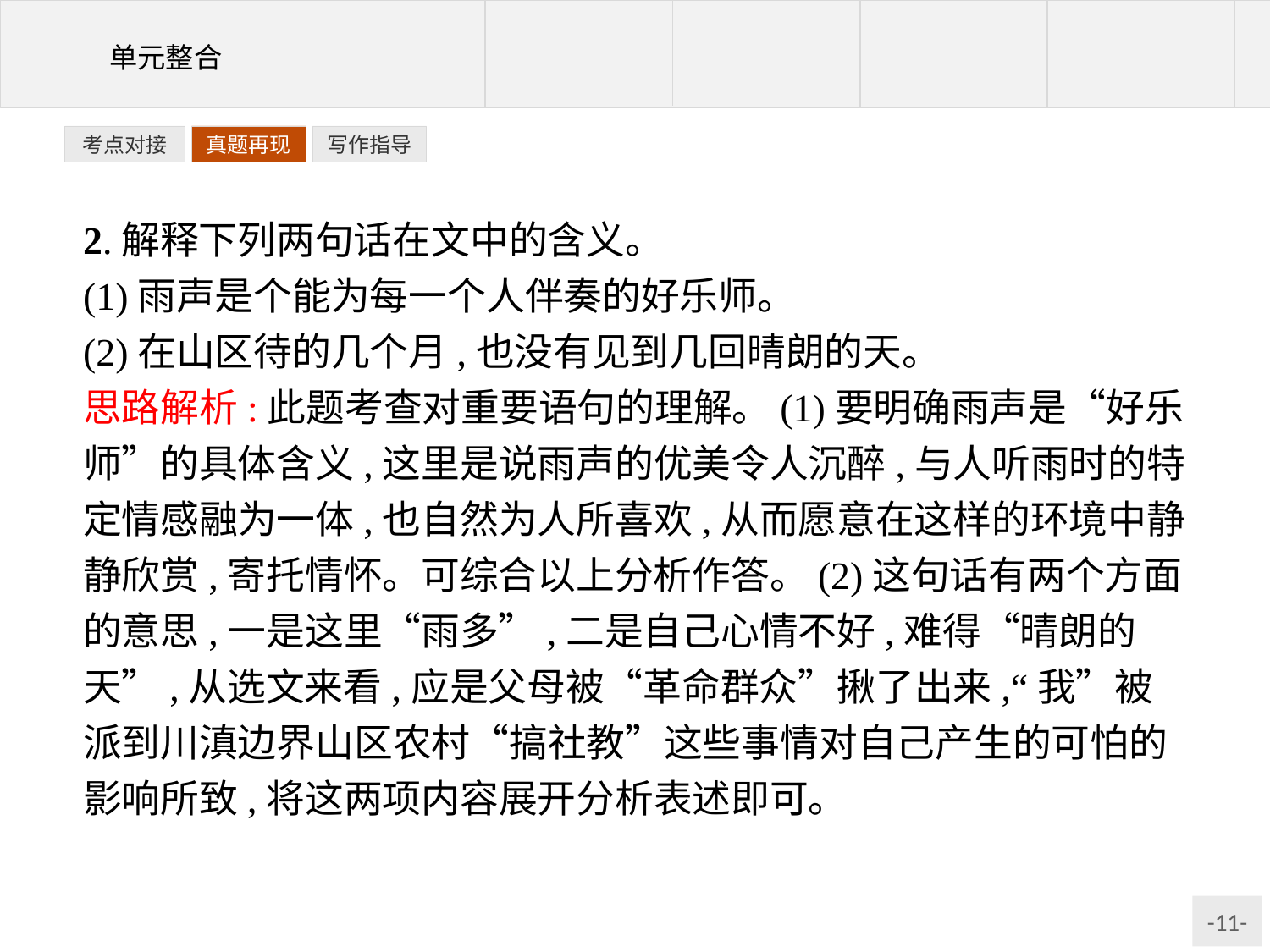

写作指导
考点对接
真题再现
2.解释下列两句话在文中的含义。
(1)雨声是个能为每一个人伴奏的好乐师。
(2)在山区待的几个月,也没有见到几回晴朗的天。
思路解析:此题考查对重要语句的理解。(1)要明确雨声是“好乐师”的具体含义,这里是说雨声的优美令人沉醉,与人听雨时的特定情感融为一体,也自然为人所喜欢,从而愿意在这样的环境中静静欣赏,寄托情怀。可综合以上分析作答。(2)这句话有两个方面的意思,一是这里“雨多”,二是自己心情不好,难得“晴朗的天”,从选文来看,应是父母被“革命群众”揪了出来,“我”被派到川滇边界山区农村“搞社教”这些事情对自己产生的可怕的影响所致,将这两项内容展开分析表述即可。